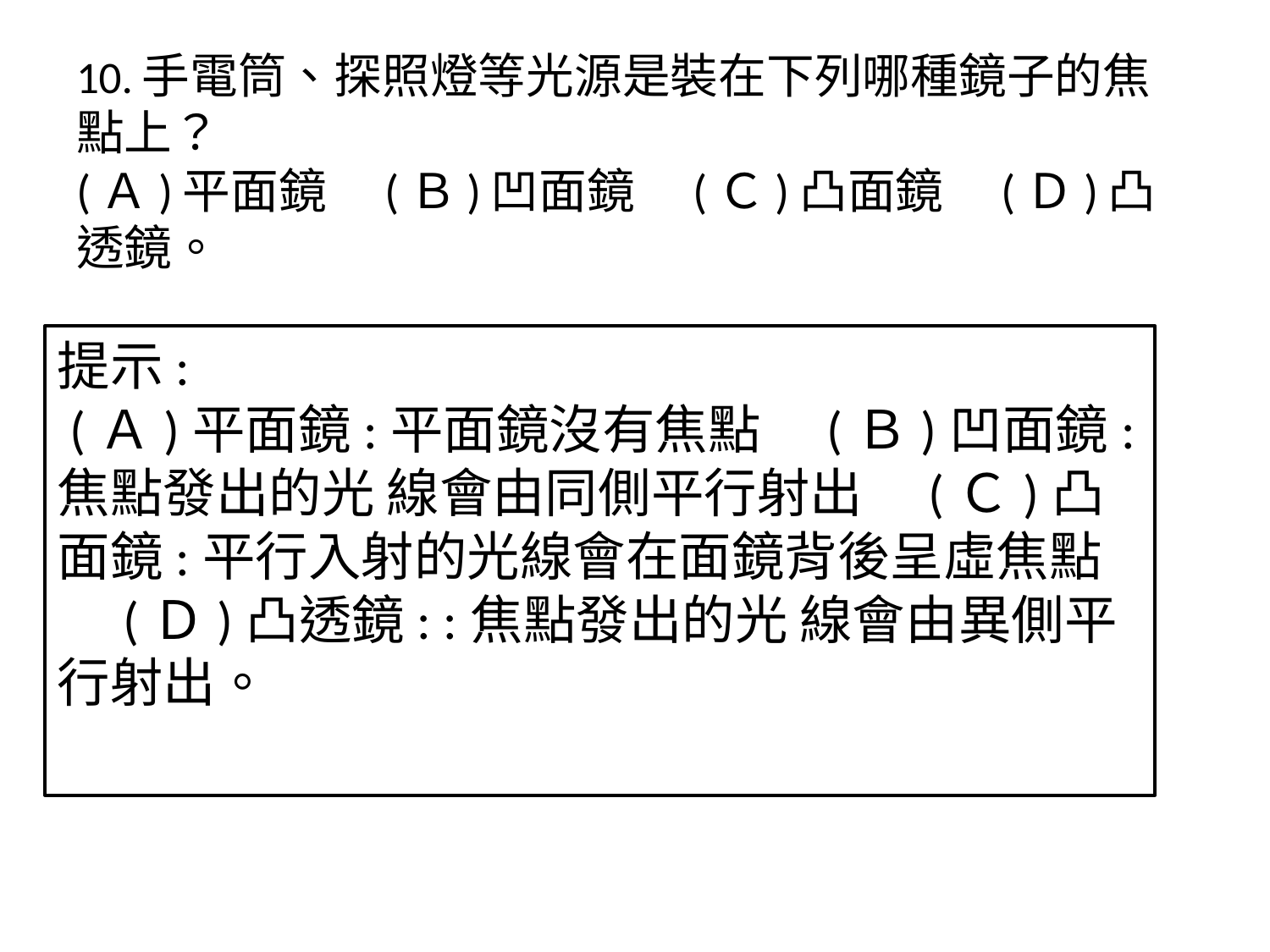

# 10.手電筒、探照燈等光源是裝在下列哪種鏡子的焦點上？ (Ａ)平面鏡　(Ｂ)凹面鏡　(Ｃ)凸面鏡　(Ｄ)凸透鏡。
提示:
 (Ａ)平面鏡:平面鏡沒有焦點　(Ｂ)凹面鏡:焦點發出的光 線會由同側平行射出　(Ｃ)凸面鏡:平行入射的光線會在面鏡背後呈虛焦點　(Ｄ)凸透鏡: :焦點發出的光 線會由異側平行射出。